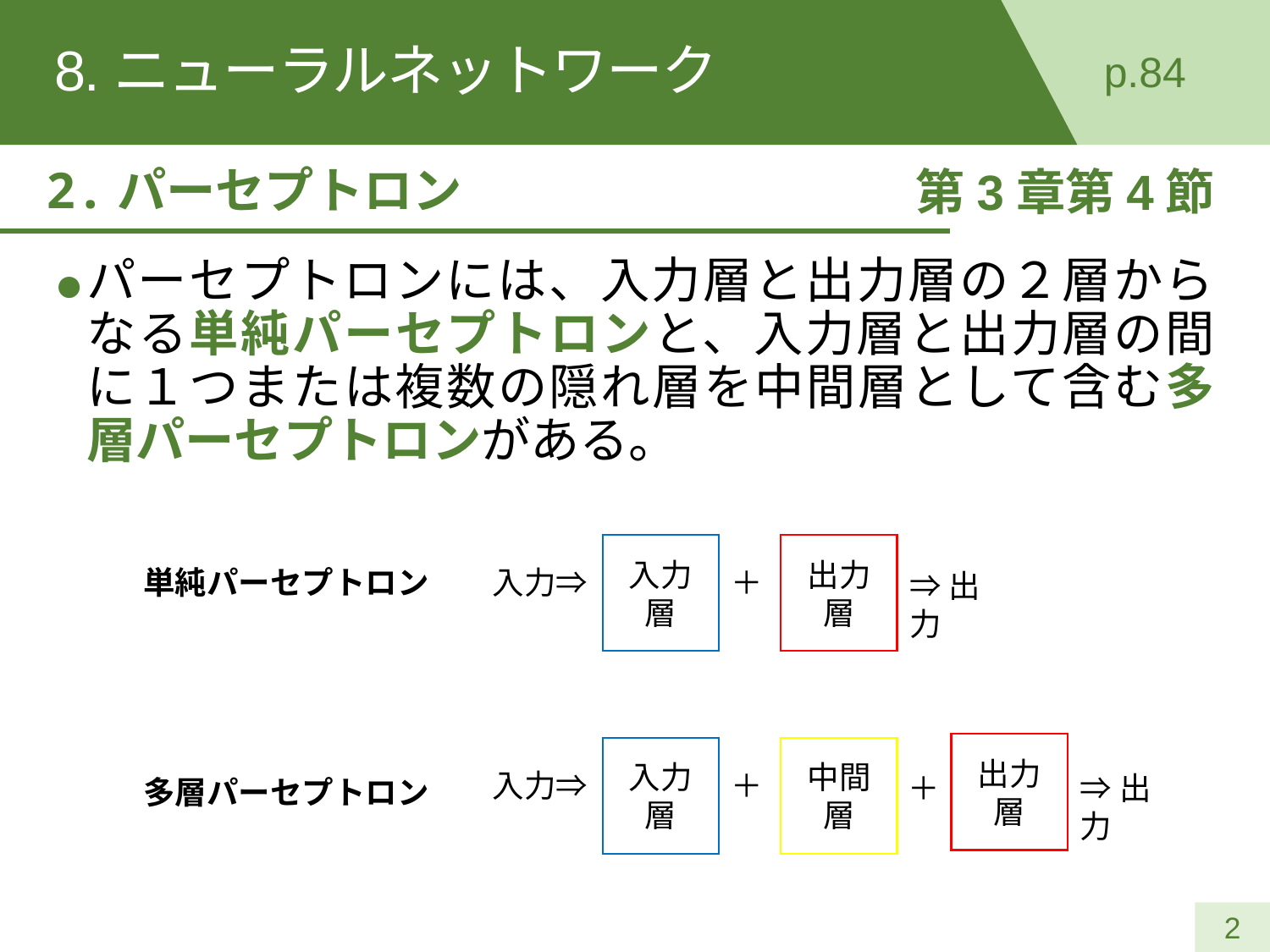

# 8.ニューラルネットワーク
p.84
2.パーセプトロン
第3章第4節
パーセプトロンには、入力層と出力層の２層からなる単純パーセプトロンと、入力層と出力層の間に１つまたは複数の隠れ層を中間層として含む多層パーセプトロンがある。
入力層
出力層
入力⇒
＋
⇒出力
単純パーセプトロン
出力層
入力層
中間層
入力⇒
＋
＋
⇒出力
多層パーセプトロン
2